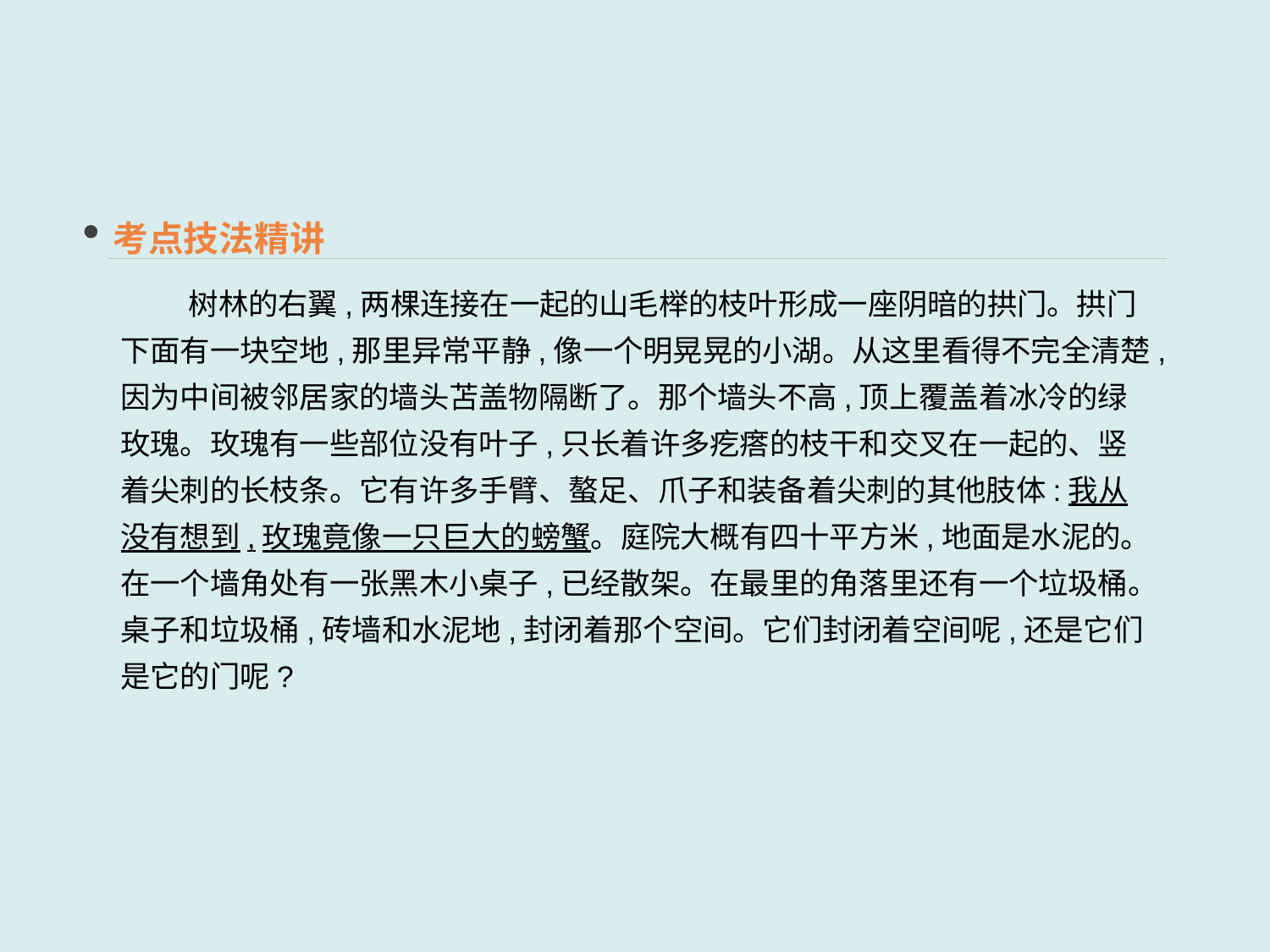

考点技法精讲

         树林的右翼,两棵连接在一起的山毛榉的枝叶形成一座阴暗的拱门。拱门下面有一块空地,那里异常平静,像一个明晃晃的小湖。从这里看得不完全清楚,因为中间被邻居家的墙头苫盖物隔断了。那个墙头不高,顶上覆盖着冰冷的绿玫瑰。玫瑰有一些部位没有叶子,只长着许多疙瘩的枝干和交叉在一起的、竖着尖刺的长枝条。它有许多手臂、螯足、爪子和装备着尖刺的其他肢体:我从没有想到,玫瑰竟像一只巨大的螃蟹。庭院大概有四十平方米,地面是水泥的。在一个墙角处有一张黑木小桌子,已经散架。在最里的角落里还有一个垃圾桶。桌子和垃圾桶,砖墙和水泥地,封闭着那个空间。它们封闭着空间呢,还是它们是它的门呢?